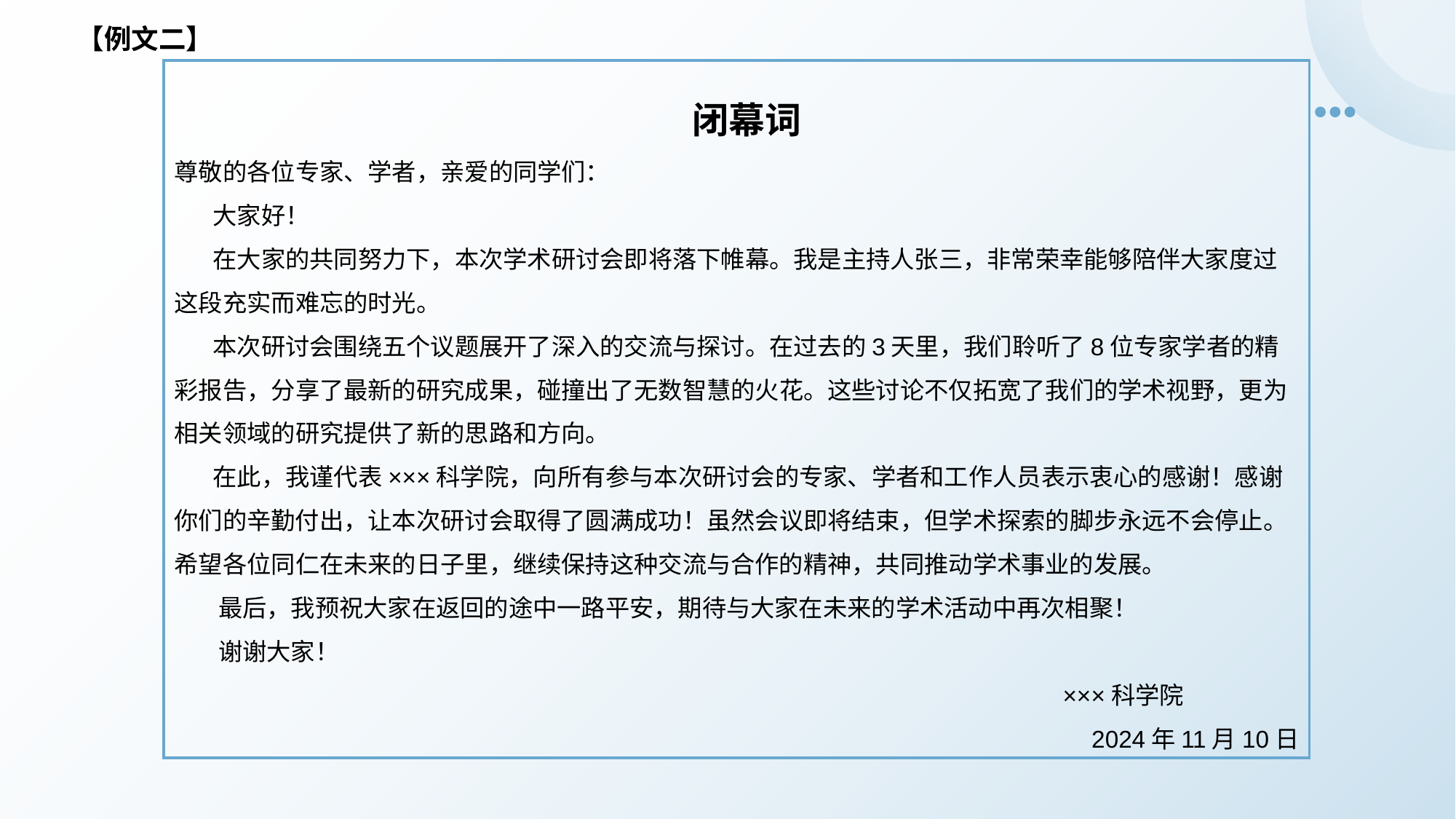

【例文二】
 闭幕词
尊敬的各位专家、学者，亲爱的同学们：
      大家好！
      在大家的共同努力下，本次学术研讨会即将落下帷幕。我是主持人张三，非常荣幸能够陪伴大家度过这段充实而难忘的时光。
      本次研讨会围绕五个议题展开了深入的交流与探讨。在过去的3天里，我们聆听了8位专家学者的精彩报告，分享了最新的研究成果，碰撞出了无数智慧的火花。这些讨论不仅拓宽了我们的学术视野，更为相关领域的研究提供了新的思路和方向。
      在此，我谨代表×××科学院，向所有参与本次研讨会的专家、学者和工作人员表示衷心的感谢！感谢你们的辛勤付出，让本次研讨会取得了圆满成功！虽然会议即将结束，但学术探索的脚步永远不会停止。希望各位同仁在未来的日子里，继续保持这种交流与合作的精神，共同推动学术事业的发展。
       最后，我预祝大家在返回的途中一路平安，期待与大家在未来的学术活动中再次相聚！
       谢谢大家！
                                                                                                                                    ×××科学院
2024年11月10日